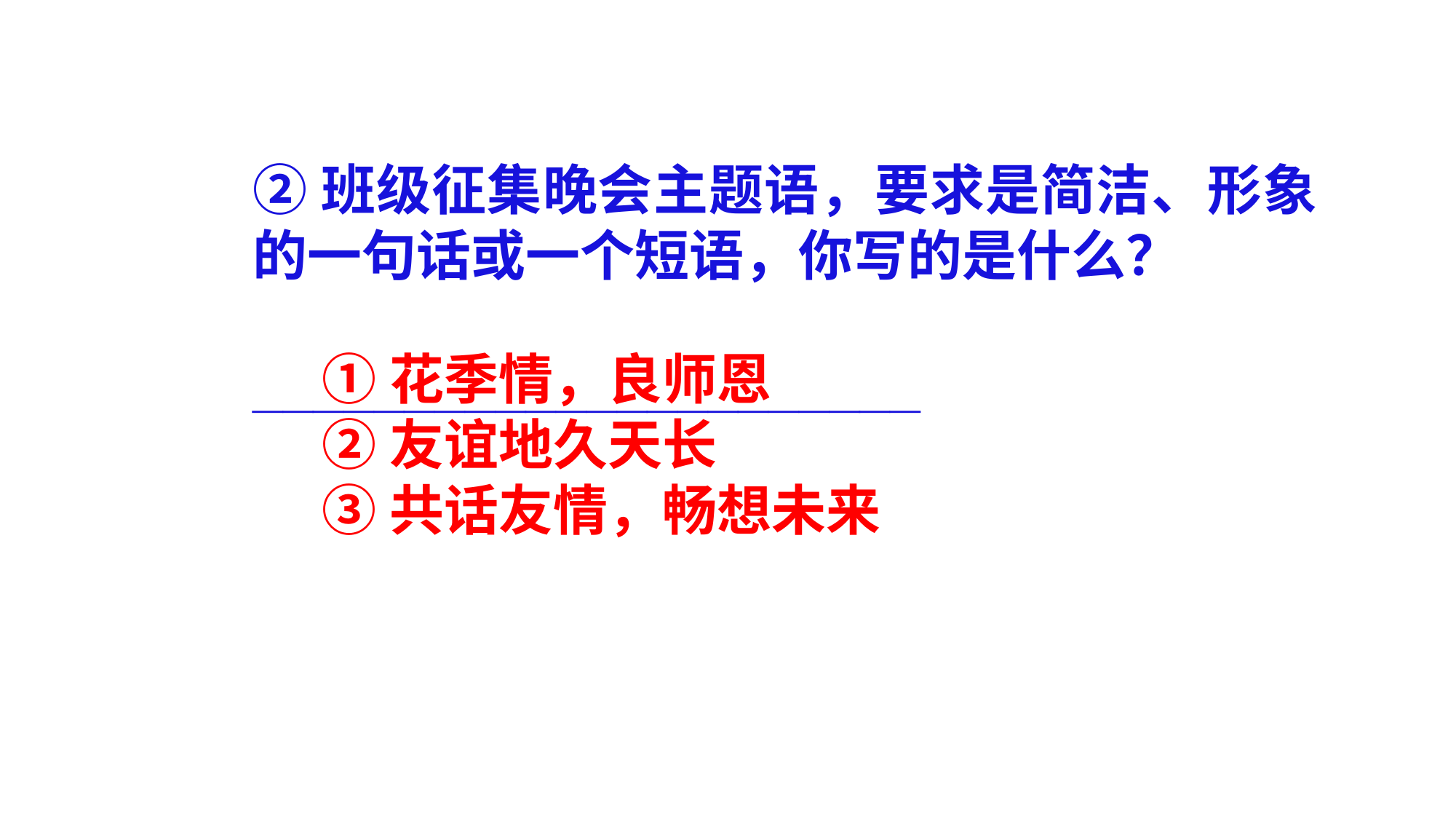

②班级征集晚会主题语，要求是简洁、形象的一句话或一个短语，你写的是什么？

______________________
①花季情，良师恩
②友谊地久天长
③共话友情，畅想未来